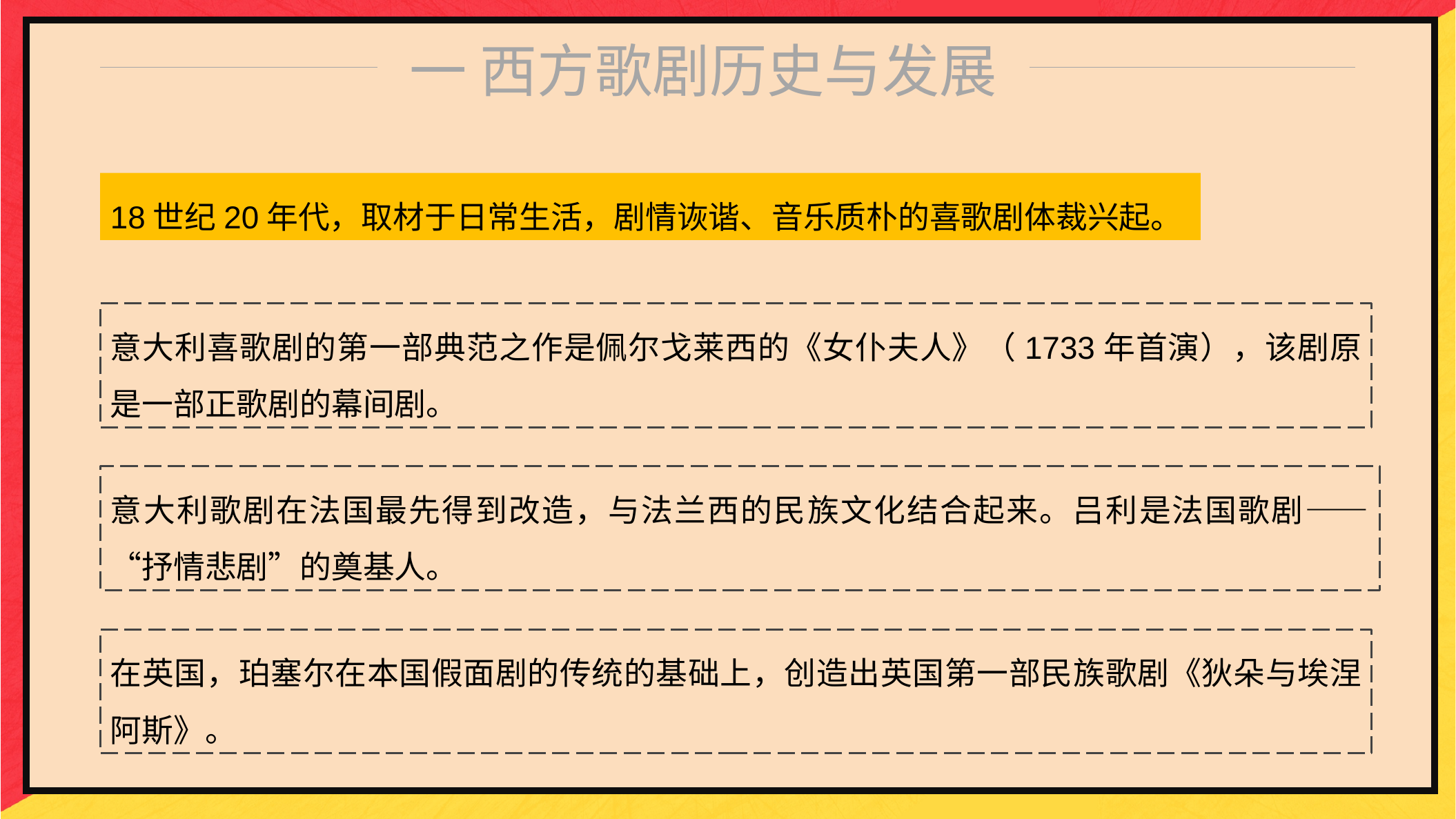

一 西方歌剧历史与发展
18世纪20年代，取材于日常生活，剧情诙谐、音乐质朴的喜歌剧体裁兴起。
意大利喜歌剧的第一部典范之作是佩尔戈莱西的《女仆夫人》（1733年首演），该剧原是一部正歌剧的幕间剧。
意大利歌剧在法国最先得到改造，与法兰西的民族文化结合起来。吕利是法国歌剧——“抒情悲剧”的奠基人。
在英国，珀塞尔在本国假面剧的传统的基础上，创造出英国第一部民族歌剧《狄朵与埃涅阿斯》。